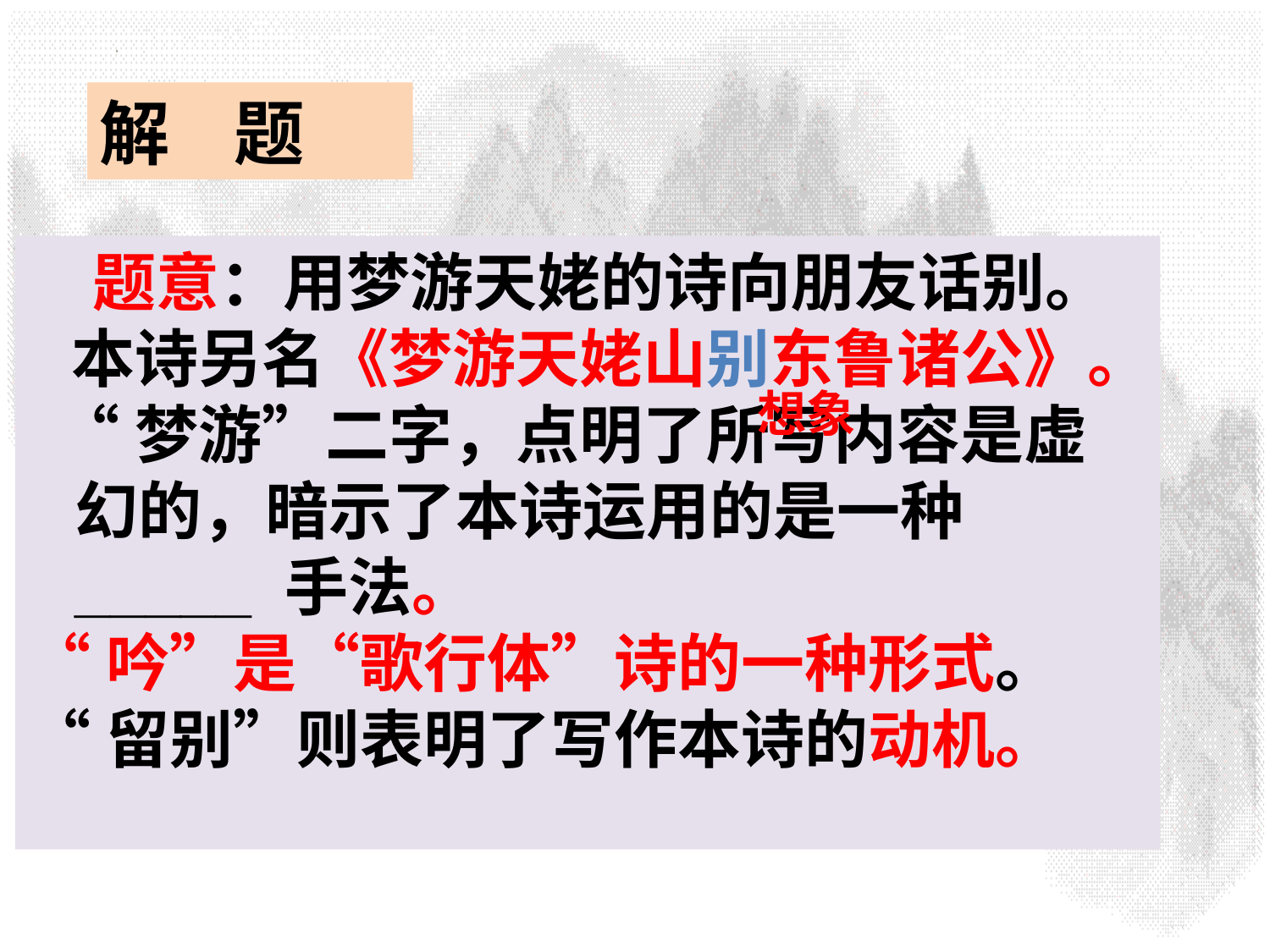

解    题
    题意：用梦游天姥的诗向朋友话别。
  本诗另名《梦游天姥山别东鲁诸公》。
  “梦游”二字，点明了所写内容是虚幻的，暗示了本诗运用的是一种  _____ 手法。
“吟”是“歌行体”诗的一种形式。
“留别”则表明了写作本诗的动机。

想象